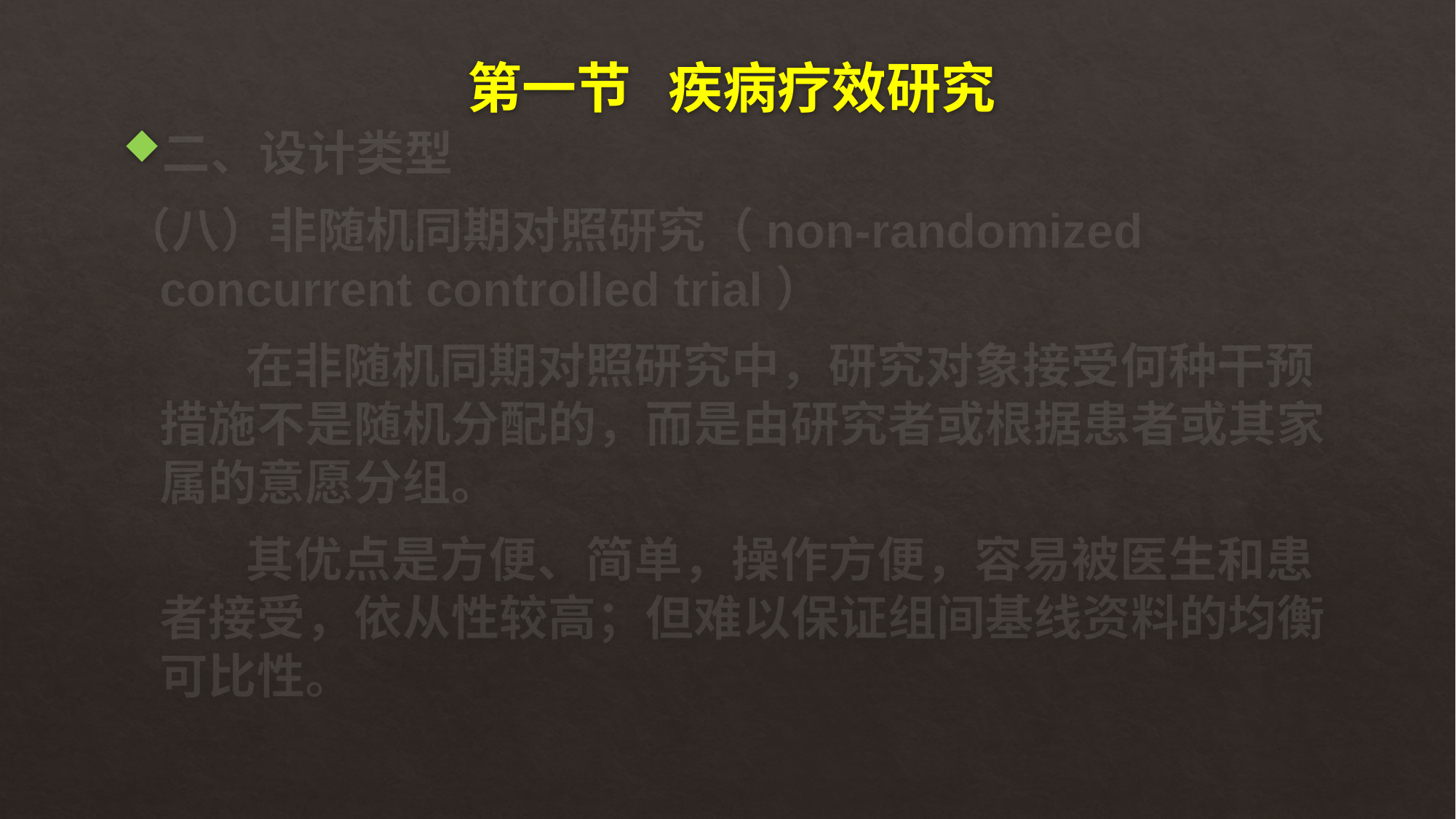

# 第一节   疾病疗效研究
二、设计类型
（八）非随机同期对照研究（non-randomized concurrent controlled trial）
          在非随机同期对照研究中，研究对象接受何种干预措施不是随机分配的，而是由研究者或根据患者或其家属的意愿分组。
          其优点是方便、简单，操作方便，容易被医生和患者接受，依从性较高；但难以保证组间基线资料的均衡可比性。